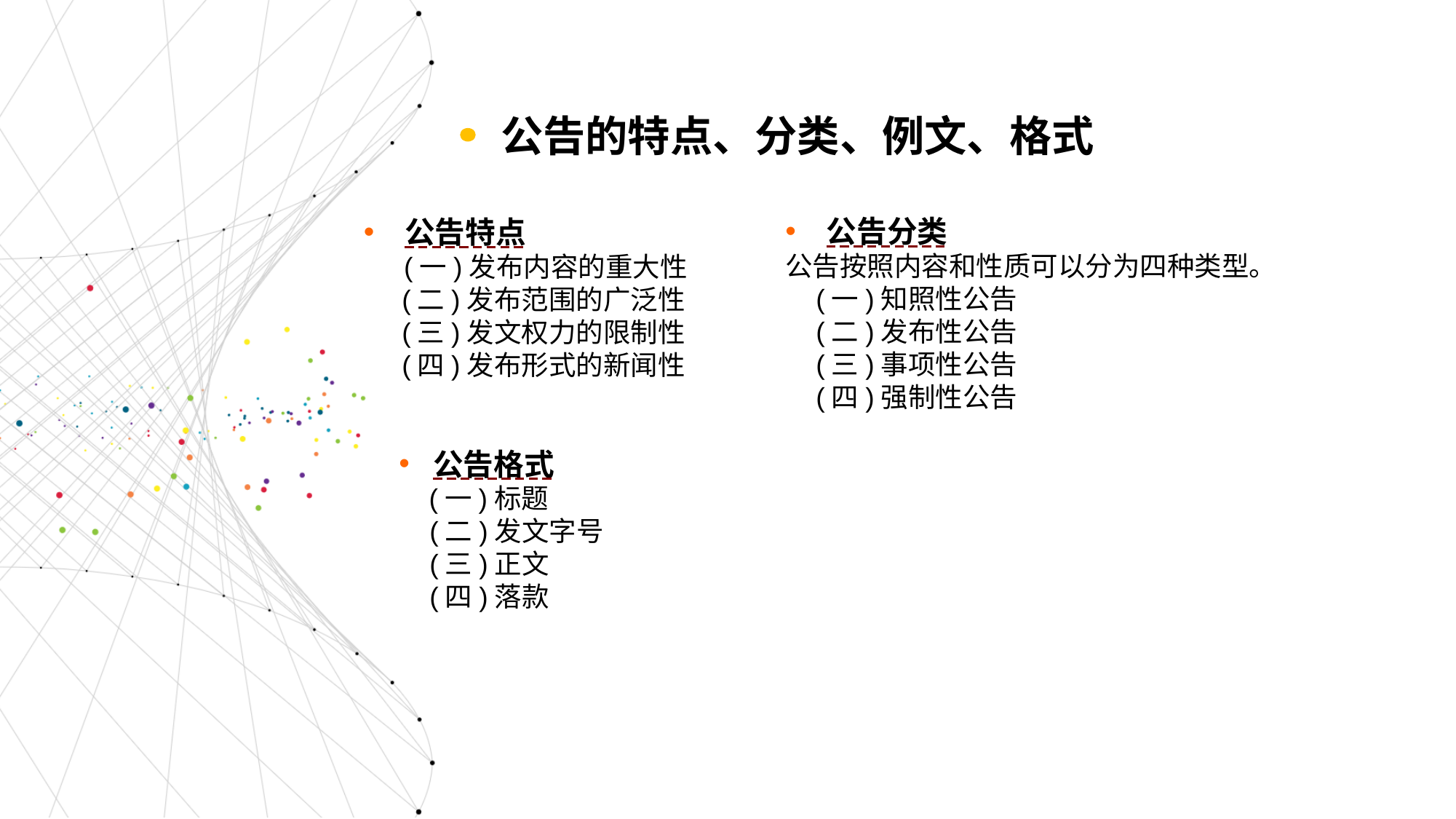

公告的特点、分类、例文、格式

公告特点
      (一)发布内容的重大性
     (二)发布范围的广泛性
     (三)发文权力的限制性
     (四)发布形式的新闻性
公告分类
公告按照内容和性质可以分为四种类型。
    (一)知照性公告
    (二)发布性公告
    (三)事项性公告
    (四)强制性公告

公告格式
     (一)标题
    (二)发文字号
    (三)正文
    (四)落款